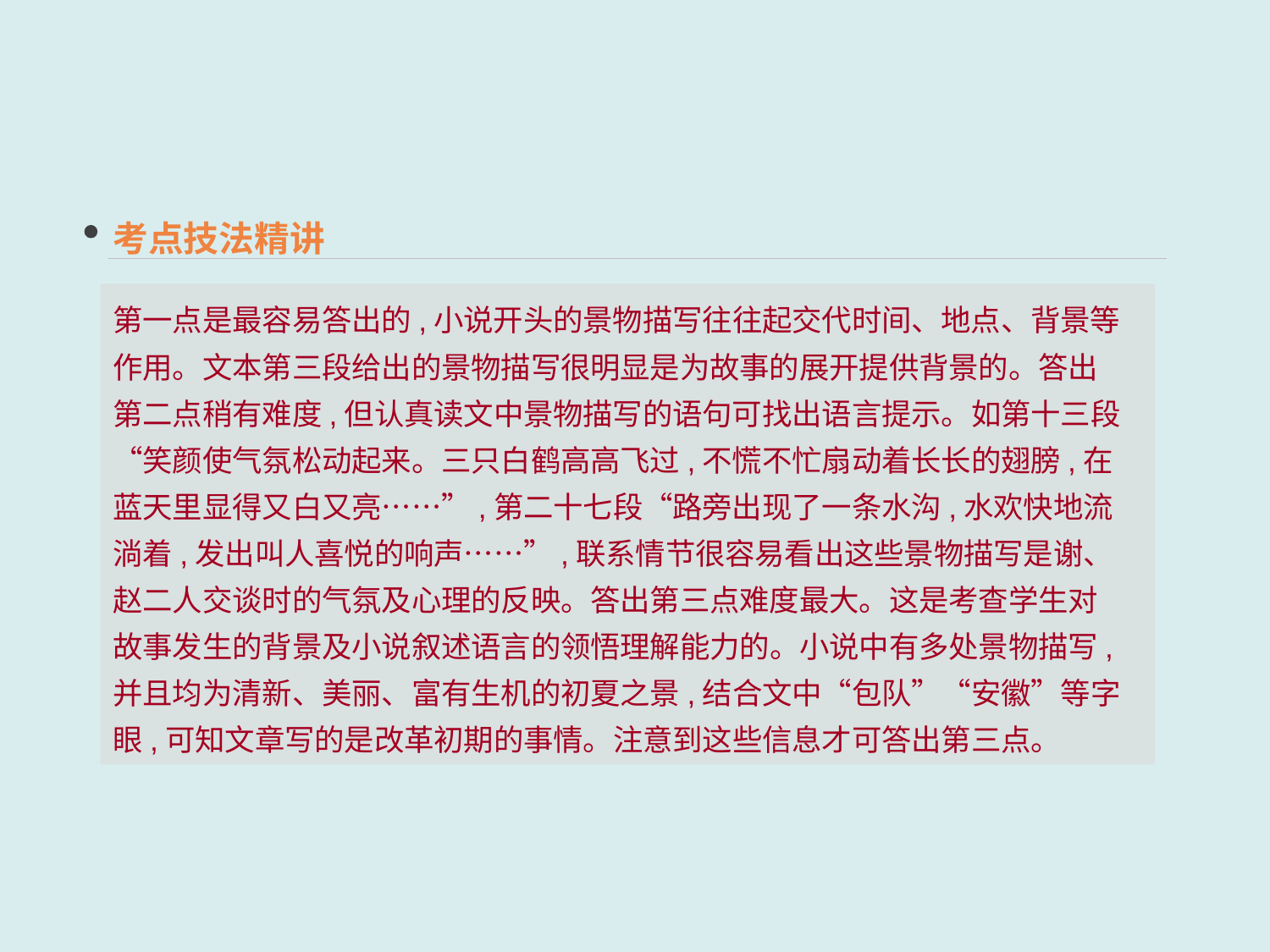

考点技法精讲

第一点是最容易答出的,小说开头的景物描写往往起交代时间、地点、背景等作用。文本第三段给出的景物描写很明显是为故事的展开提供背景的。答出第二点稍有难度,但认真读文中景物描写的语句可找出语言提示。如第十三段“笑颜使气氛松动起来。三只白鹤高高飞过,不慌不忙扇动着长长的翅膀,在蓝天里显得又白又亮……”,第二十七段“路旁出现了一条水沟,水欢快地流淌着,发出叫人喜悦的响声……”,联系情节很容易看出这些景物描写是谢、赵二人交谈时的气氛及心理的反映。答出第三点难度最大。这是考查学生对故事发生的背景及小说叙述语言的领悟理解能力的。小说中有多处景物描写,并且均为清新、美丽、富有生机的初夏之景,结合文中“包队”“安徽”等字眼,可知文章写的是改革初期的事情。注意到这些信息才可答出第三点。